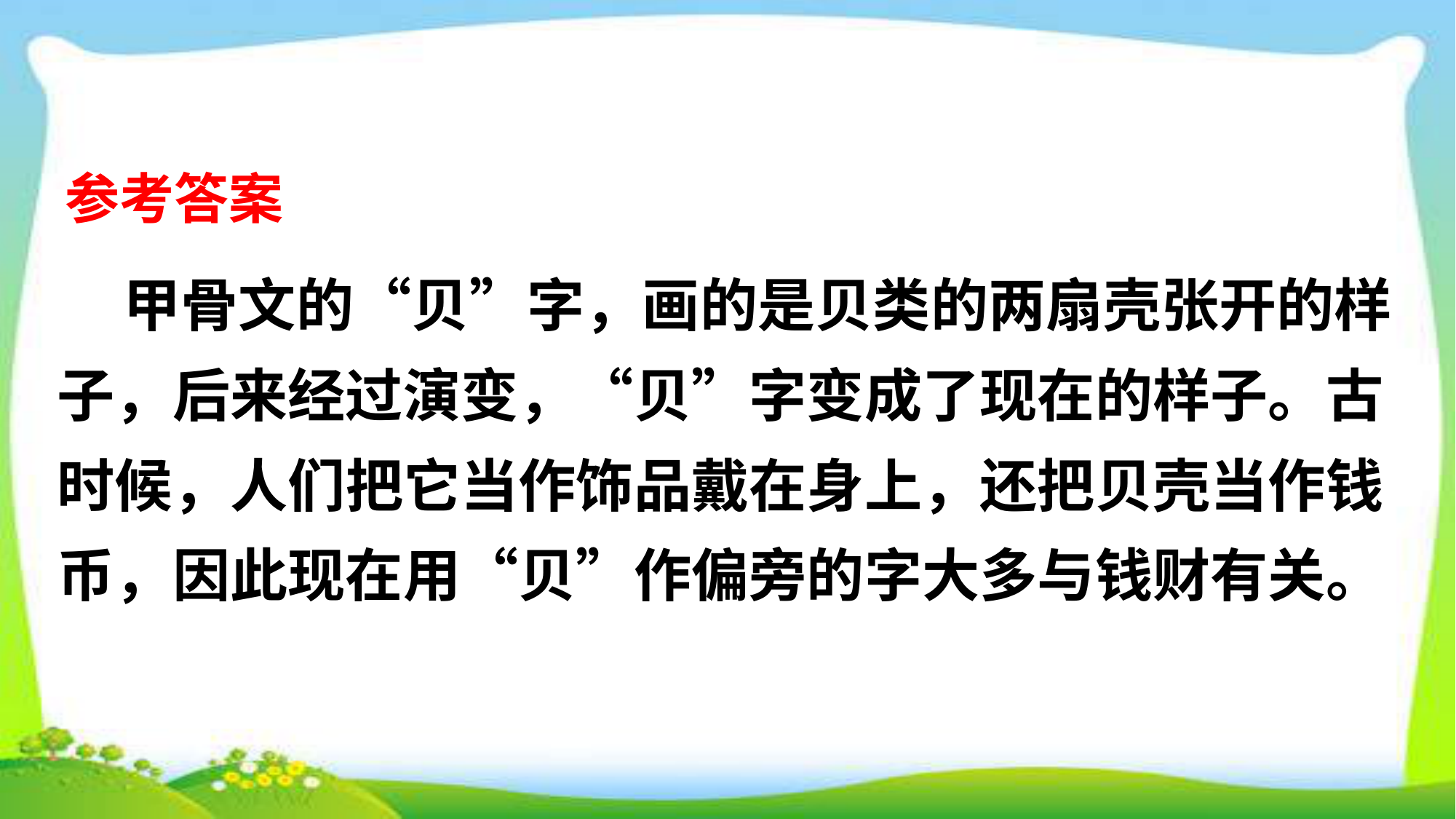

参考答案
    甲骨文的“贝”字，画的是贝类的两扇壳张开的样子，后来经过演变，“贝”字变成了现在的样子。古时候，人们把它当作饰品戴在身上，还把贝壳当作钱币，因此现在用“贝”作偏旁的字大多与钱财有关。